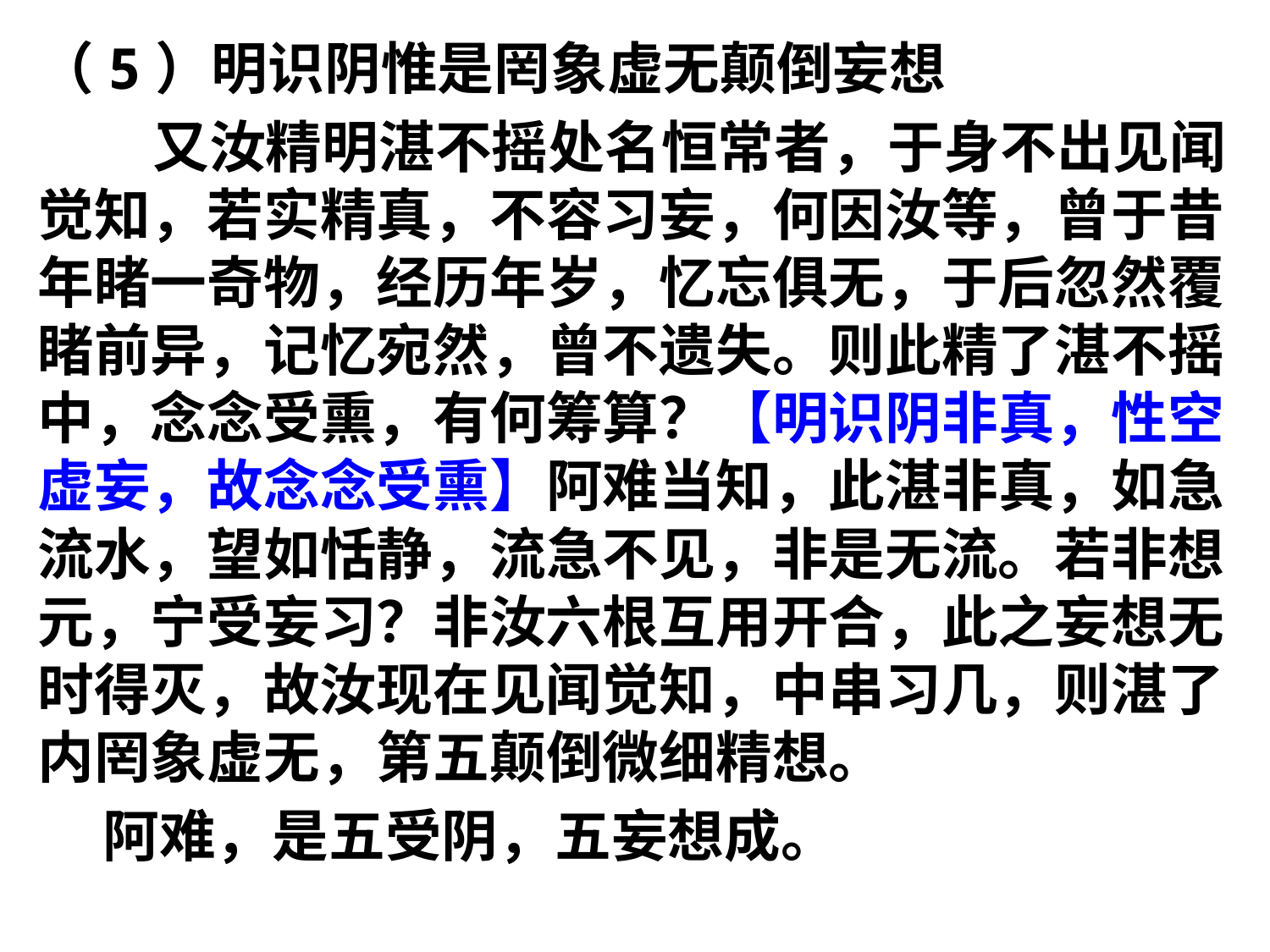

（5）明识阴惟是罔象虚无颠倒妄想
        又汝精明湛不摇处名恒常者，于身不出见闻觉知，若实精真，不容习妄，何因汝等，曾于昔年睹一奇物，经历年岁，忆忘俱无，于后忽然覆睹前异，记忆宛然，曾不遗失。则此精了湛不摇中，念念受熏，有何筹算？【明识阴非真，性空虚妄，故念念受熏】阿难当知，此湛非真，如急流水，望如恬静，流急不见，非是无流。若非想元，宁受妄习？非汝六根互用开合，此之妄想无时得灭，故汝现在见闻觉知，中串习几，则湛了内罔象虚无，第五颠倒微细精想。
    阿难，是五受阴，五妄想成。